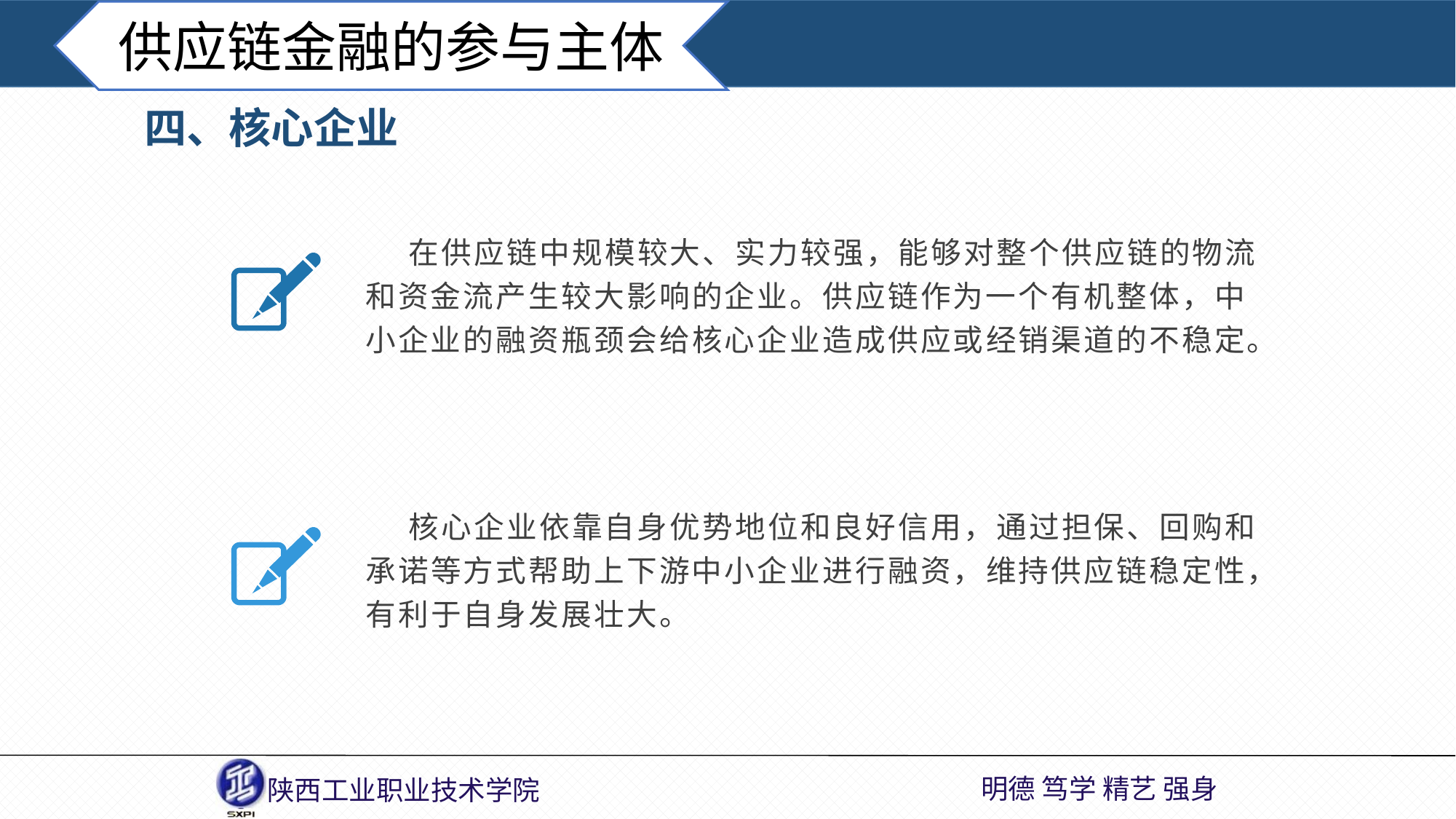

供应链金融的参与主体

四、核心企业
    在供应链中规模较大、实力较强，能够对整个供应链的物流和资金流产生较大影响的企业。供应链作为一个有机整体，中小企业的融资瓶颈会给核心企业造成供应或经销渠道的不稳定。

    核心企业依靠自身优势地位和良好信用，通过担保、回购和承诺等方式帮助上下游中小企业进行融资，维持供应链稳定性，有利于自身发展壮大。